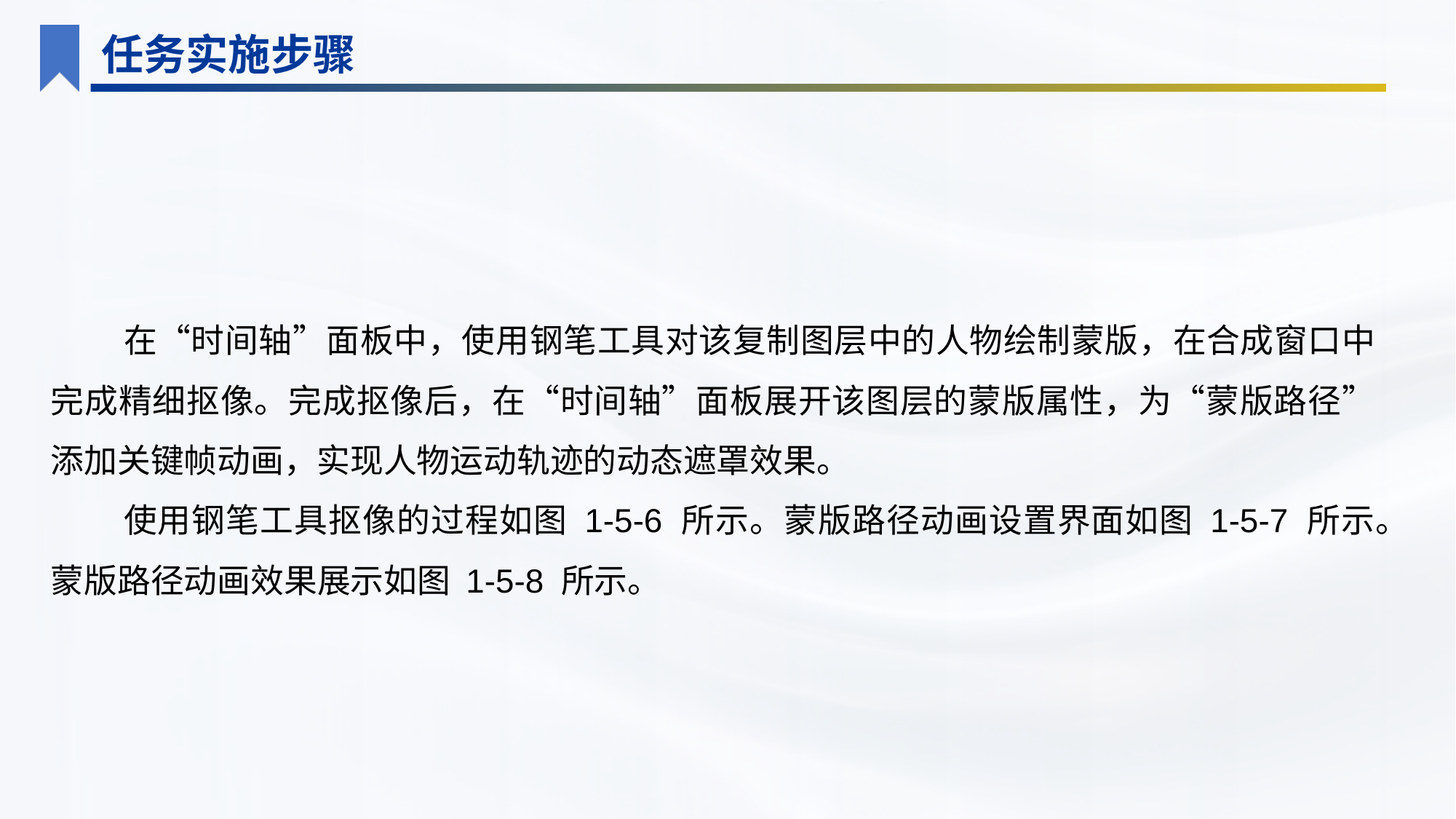

任务实施步骤
在“时间轴”面板中，使用钢笔工具对该复制图层中的人物绘制蒙版，在合成窗口中完成精细抠像。完成抠像后，在“时间轴”面板展开该图层的蒙版属性，为“蒙版路径”添加关键帧动画，实现人物运动轨迹的动态遮罩效果。
使用钢笔工具抠像的过程如图 1-5-6 所示。蒙版路径动画设置界面如图 1-5-7 所示。蒙版路径动画效果展示如图 1-5-8 所示。